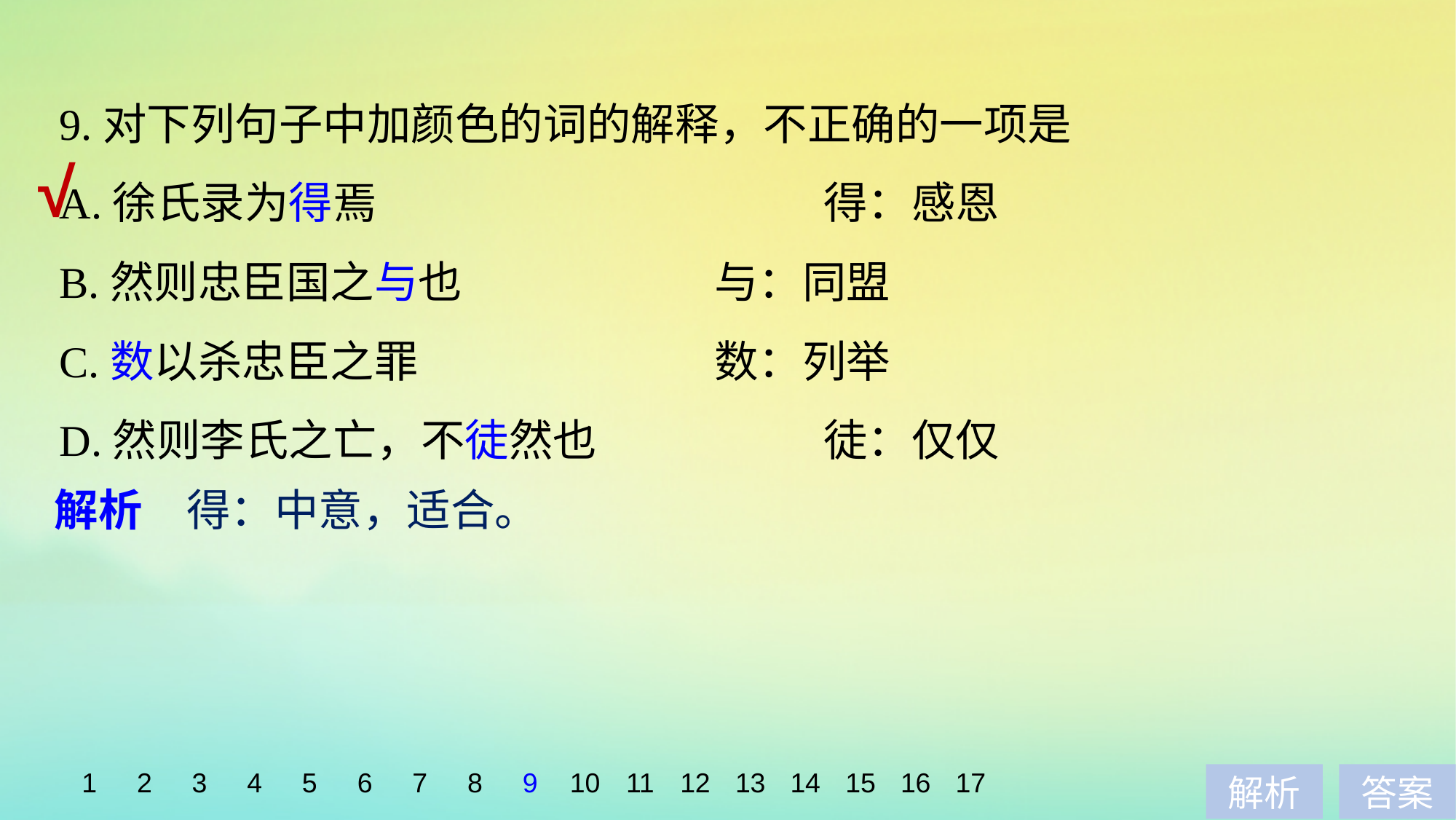

9.对下列句子中加颜色的词的解释，不正确的一项是
A.徐氏录为得焉　　　　　　　　	得：感恩
B.然则忠臣国之与也  			与：同盟
C.数以杀忠臣之罪  			数：列举
D.然则李氏之亡，不徒然也  		徒：仅仅
√
解析　得：中意，适合。
1
2
3
4
5
6
7
8
9
10
11
12
13
14
15
16
17
解析
答案